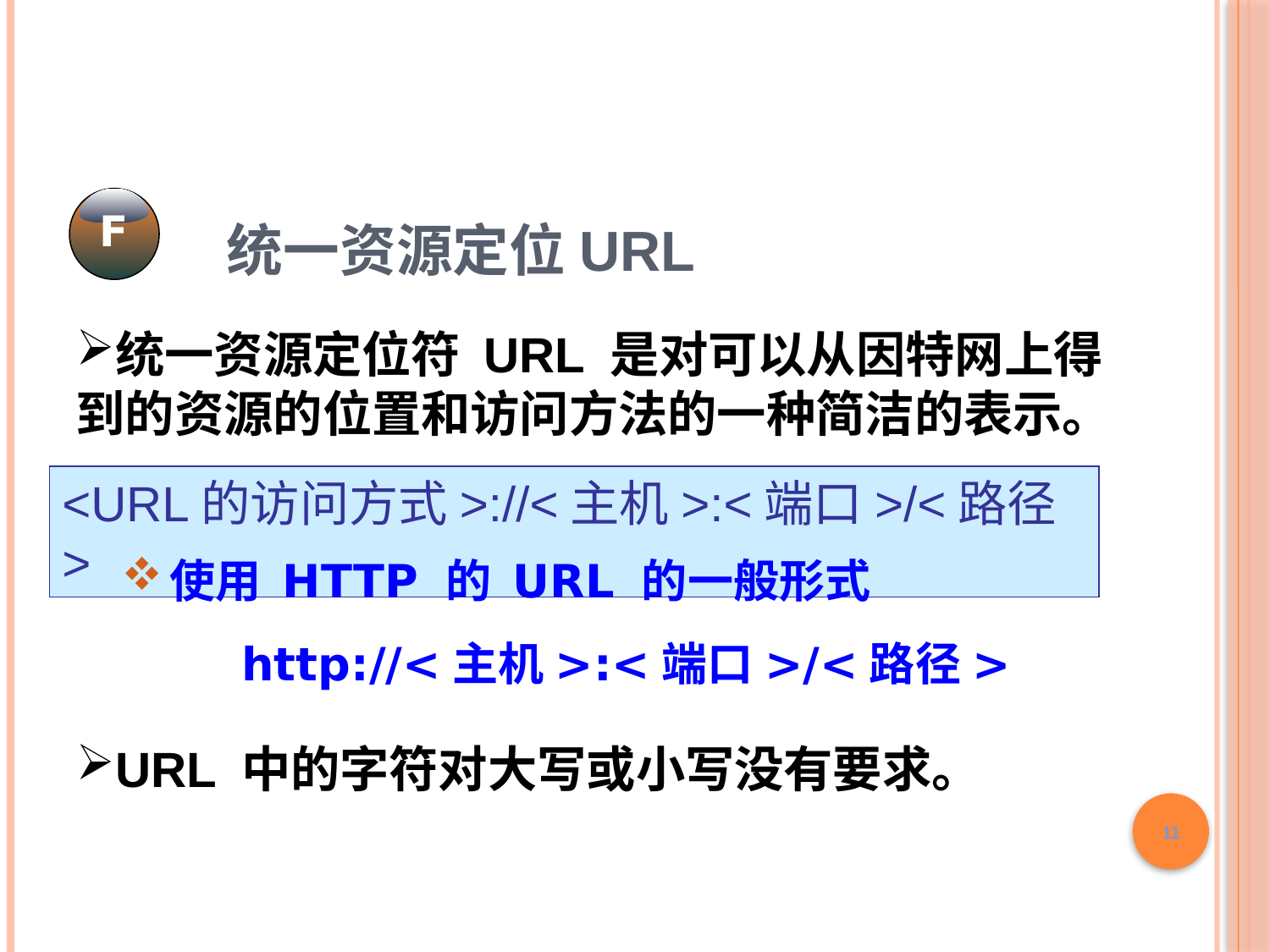

F
统一资源定位URL
统一资源定位符 URL 是对可以从因特网上得到的资源的位置和访问方法的一种简洁的表示。

URL 中的字符对大写或小写没有要求。

<URL的访问方式>://<主机>:<端口>/<路径>
使用 HTTP 的 URL 的一般形式
       http://<主机>:<端口>/<路径>
11